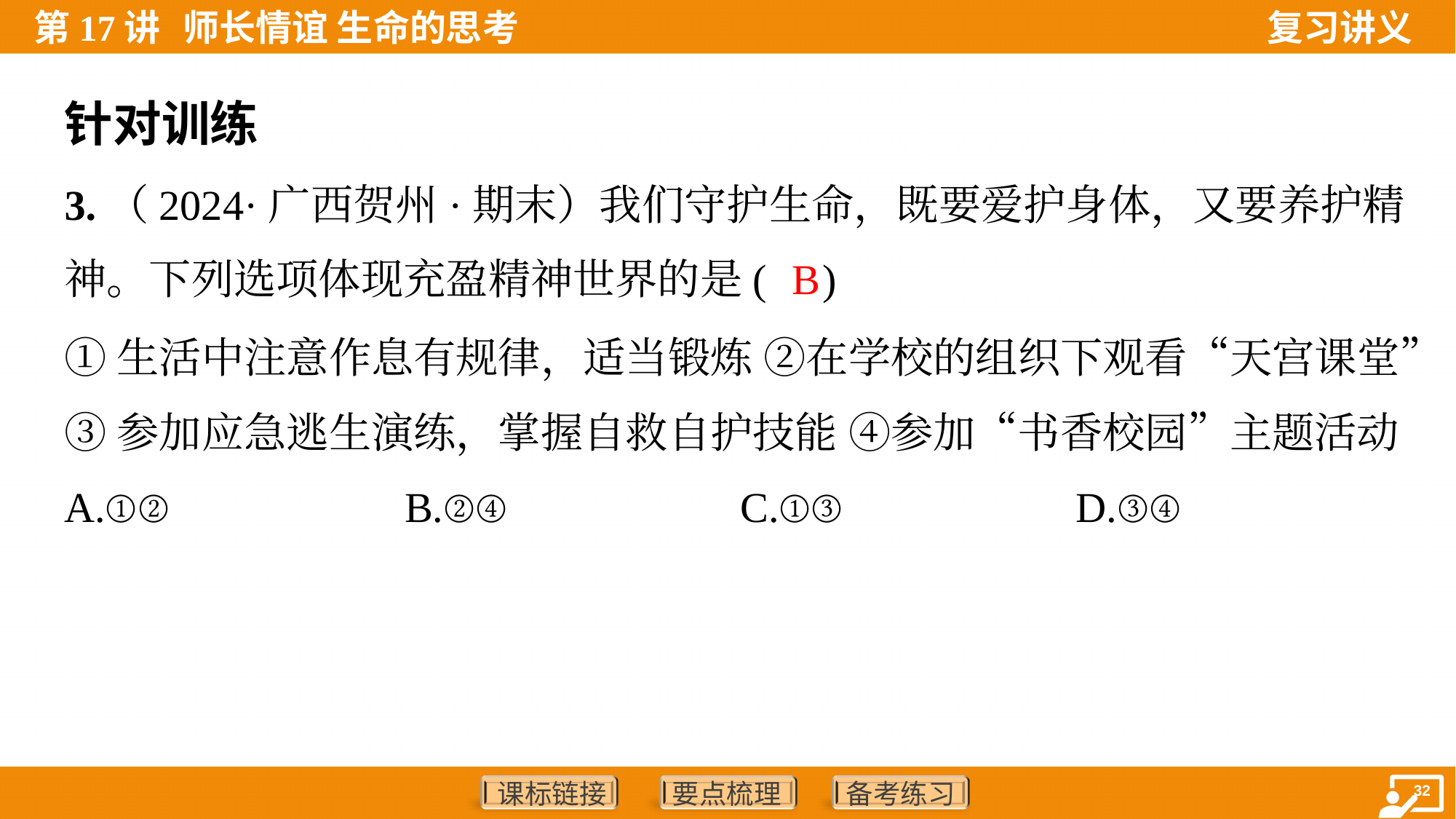

针对训练
3.（2024·广西贺州·期末）我们守护生命，既要爱护身体，又要养护精
神。下列选项体现充盈精神世界的是(     )
B
①生活中注意作息有规律，适当锻炼 ②在学校的组织下观看“天宫课堂”
③参加应急逃生演练，掌握自救自护技能 ④参加“书香校园”主题活动
A.①②	B.②④	C.①③	D.③④